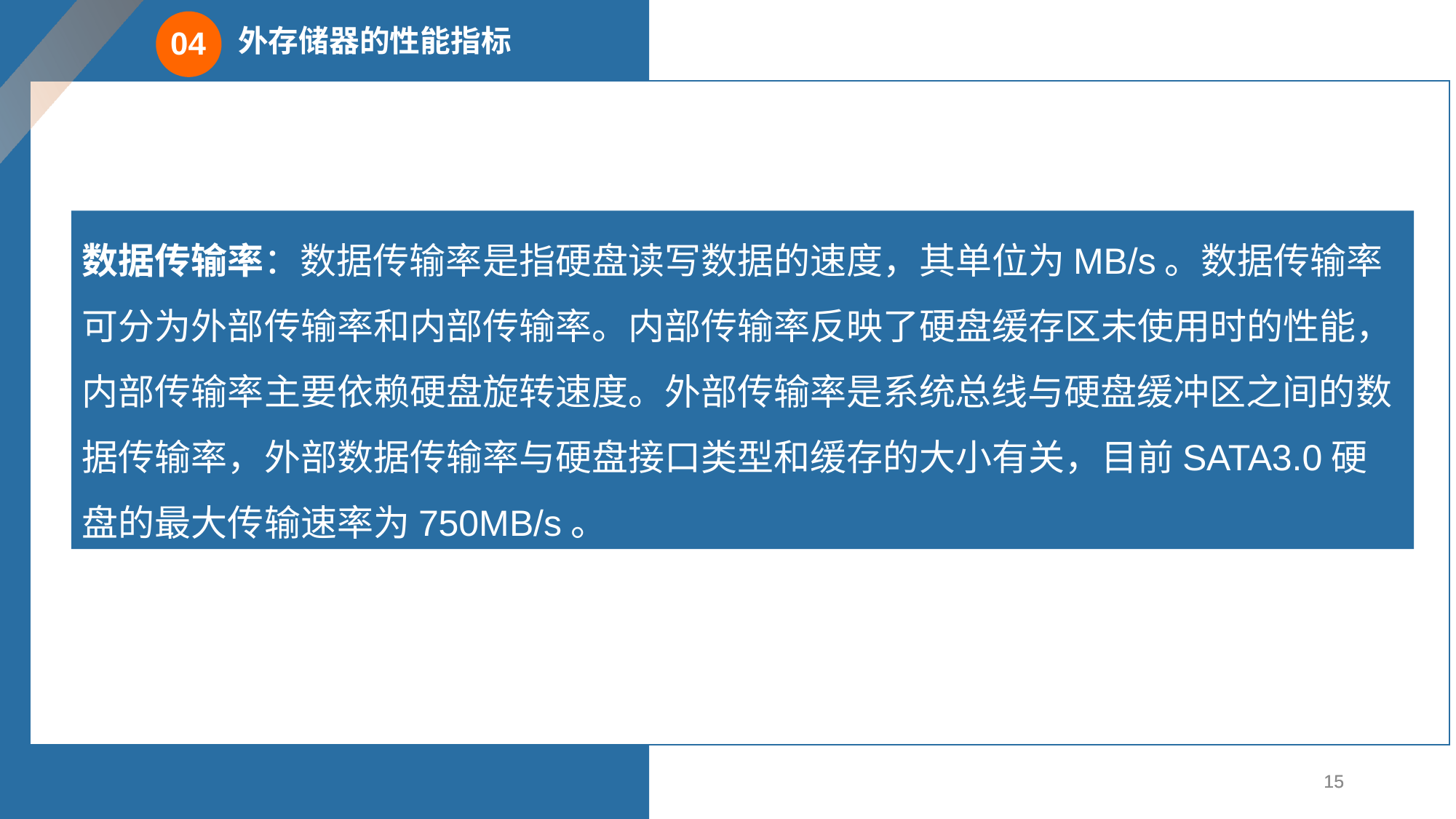

外存储器的性能指标
04
数据传输率：数据传输率是指硬盘读写数据的速度，其单位为MB/s。数据传输率可分为外部传输率和内部传输率。内部传输率反映了硬盘缓存区未使用时的性能，内部传输率主要依赖硬盘旋转速度。外部传输率是系统总线与硬盘缓冲区之间的数据传输率，外部数据传输率与硬盘接口类型和缓存的大小有关，目前SATA3.0硬盘的最大传输速率为750MB/s。